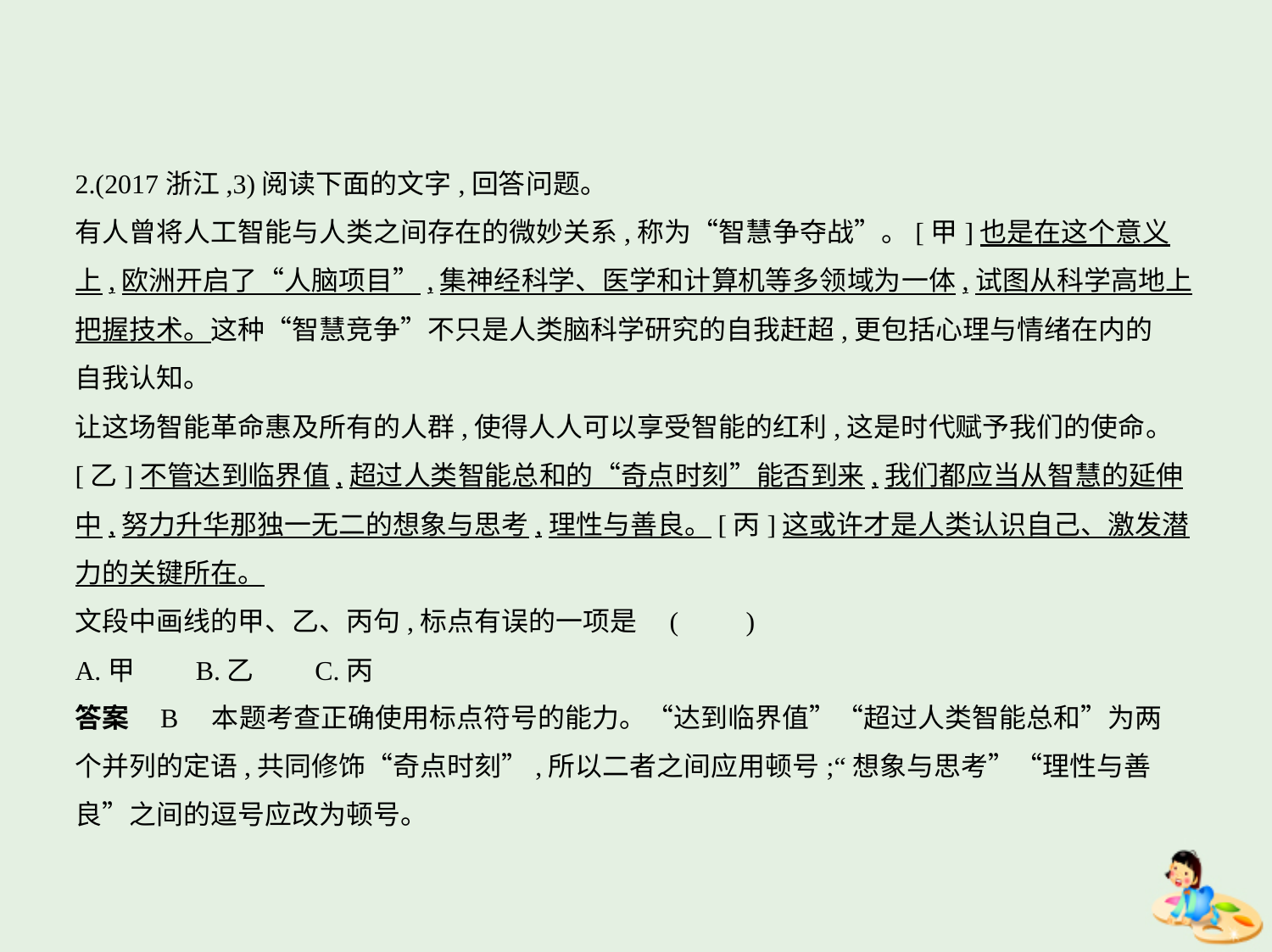

2.(2017浙江,3)阅读下面的文字,回答问题。
有人曾将人工智能与人类之间存在的微妙关系,称为“智慧争夺战”。[甲]也是在这个意义
上,欧洲开启了“人脑项目”,集神经科学、医学和计算机等多领域为一体,试图从科学高地上
把握技术。这种“智慧竞争”不只是人类脑科学研究的自我赶超,更包括心理与情绪在内的
自我认知。
让这场智能革命惠及所有的人群,使得人人可以享受智能的红利,这是时代赋予我们的使命。
[乙]不管达到临界值,超过人类智能总和的“奇点时刻”能否到来,我们都应当从智慧的延伸
中,努力升华那独一无二的想象与思考,理性与善良。[丙]这或许才是人类认识自己、激发潜
力的关键所在。
文段中画线的甲、乙、丙句,标点有误的一项是 (　　)
A.甲　　B.乙　　C.丙
答案    B　本题考查正确使用标点符号的能力。“达到临界值”“超过人类智能总和”为两
个并列的定语,共同修饰“奇点时刻”,所以二者之间应用顿号;“想象与思考”“理性与善
良”之间的逗号应改为顿号。